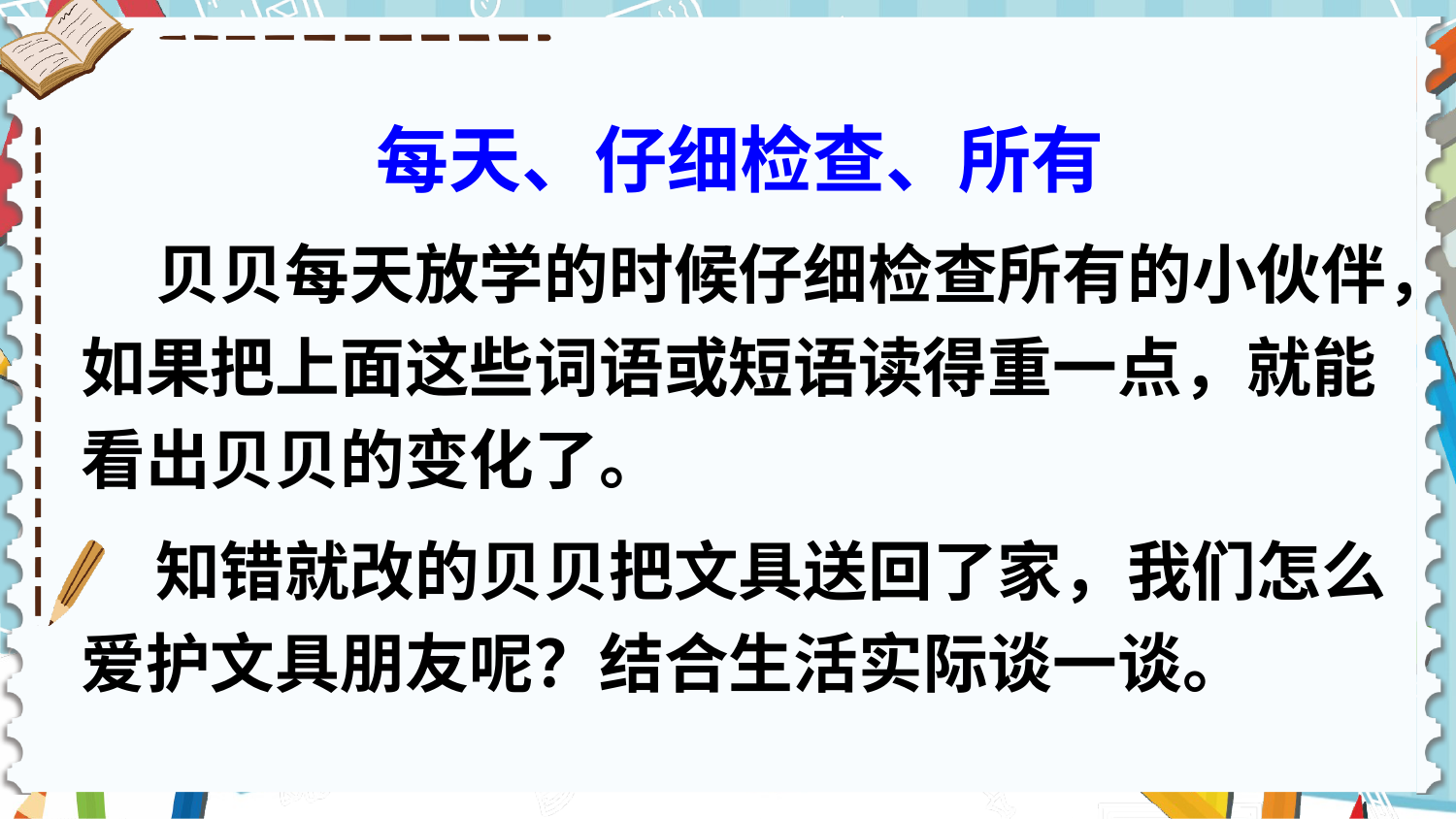

每天、仔细检查、所有
    贝贝每天放学的时候仔细检查所有的小伙伴，如果把上面这些词语或短语读得重一点，就能看出贝贝的变化了。
    知错就改的贝贝把文具送回了家，我们怎么爱护文具朋友呢？结合生活实际谈一谈。